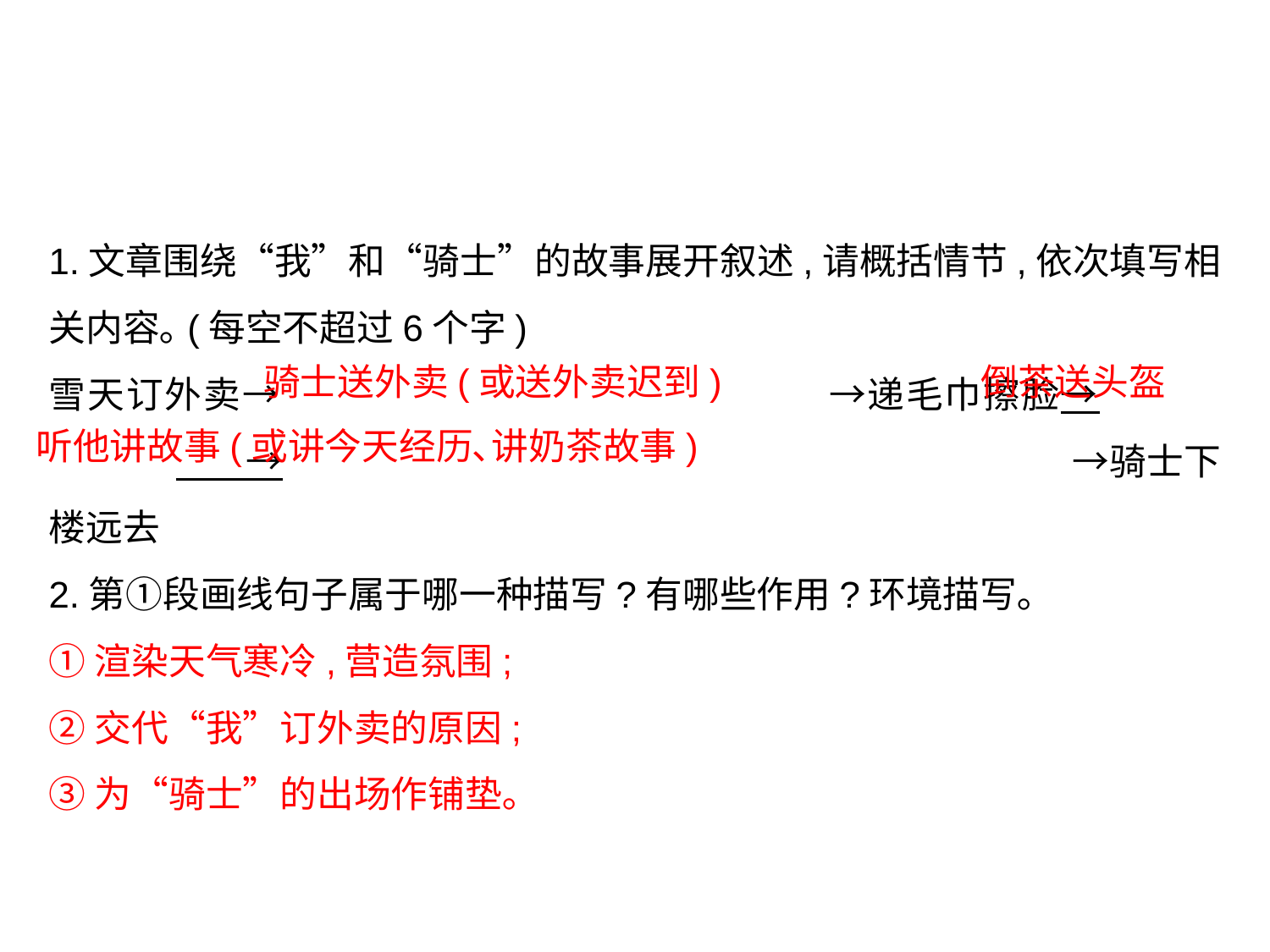

1.文章围绕“我”和“骑士”的故事展开叙述,请概括情节,依次填写相关内容｡(每空不超过6个字)
雪天订外卖→					→递毛巾擦脸→		        →							→骑士下楼远去
2.第①段画线句子属于哪一种描写?有哪些作用?环境描写｡
①渲染天气寒冷,营造氛围;
②交代“我”订外卖的原因;
③为“骑士”的出场作铺垫｡
骑士送外卖(或送外卖迟到)
倒茶送头盔
听他讲故事(或讲今天经历､讲奶茶故事)